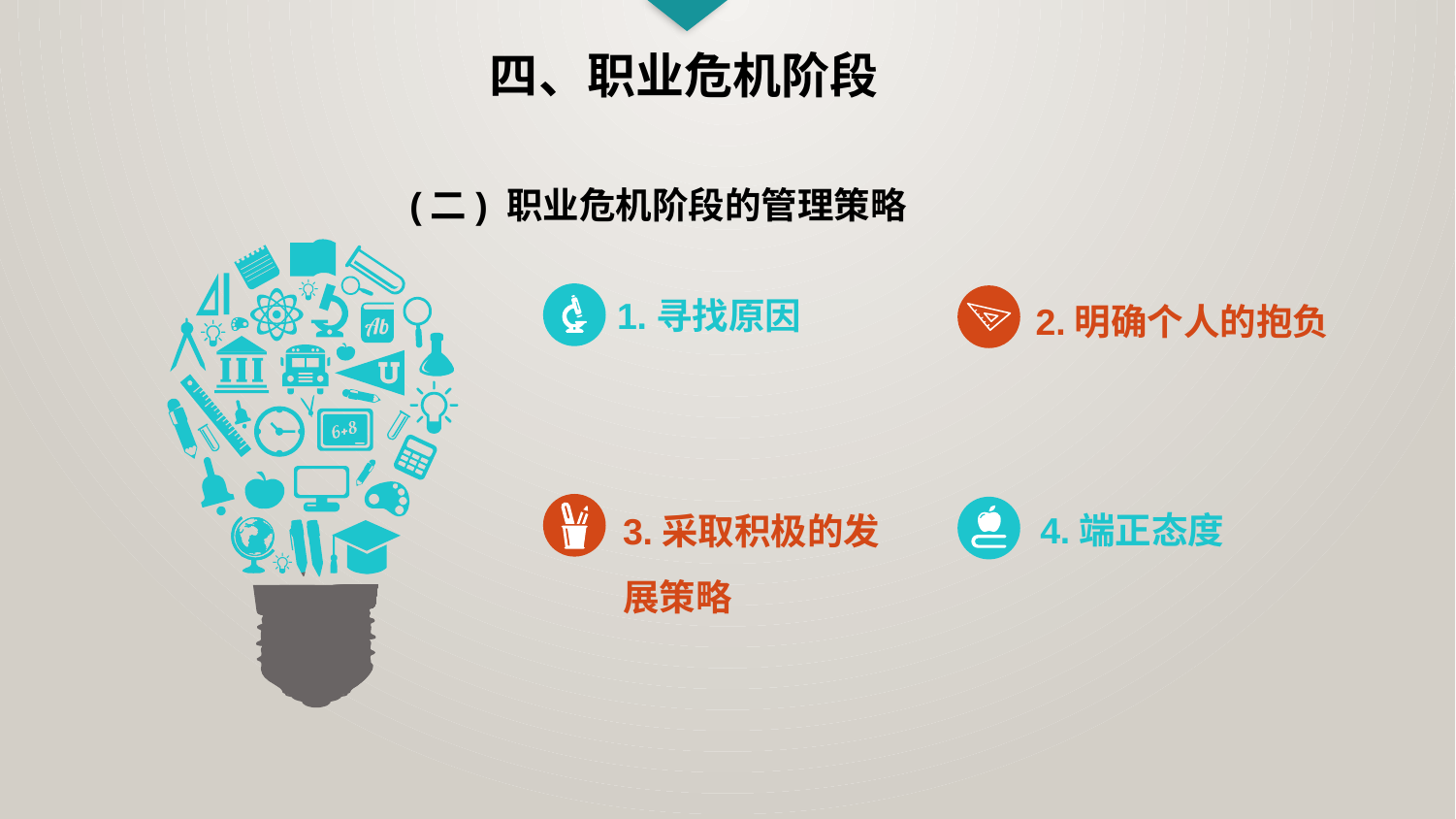

四、职业危机阶段
(二) 职业危机阶段的管理策略

1.寻找原因
2.明确个人的抱负

4.端正态度
3.采取积极的发展策略